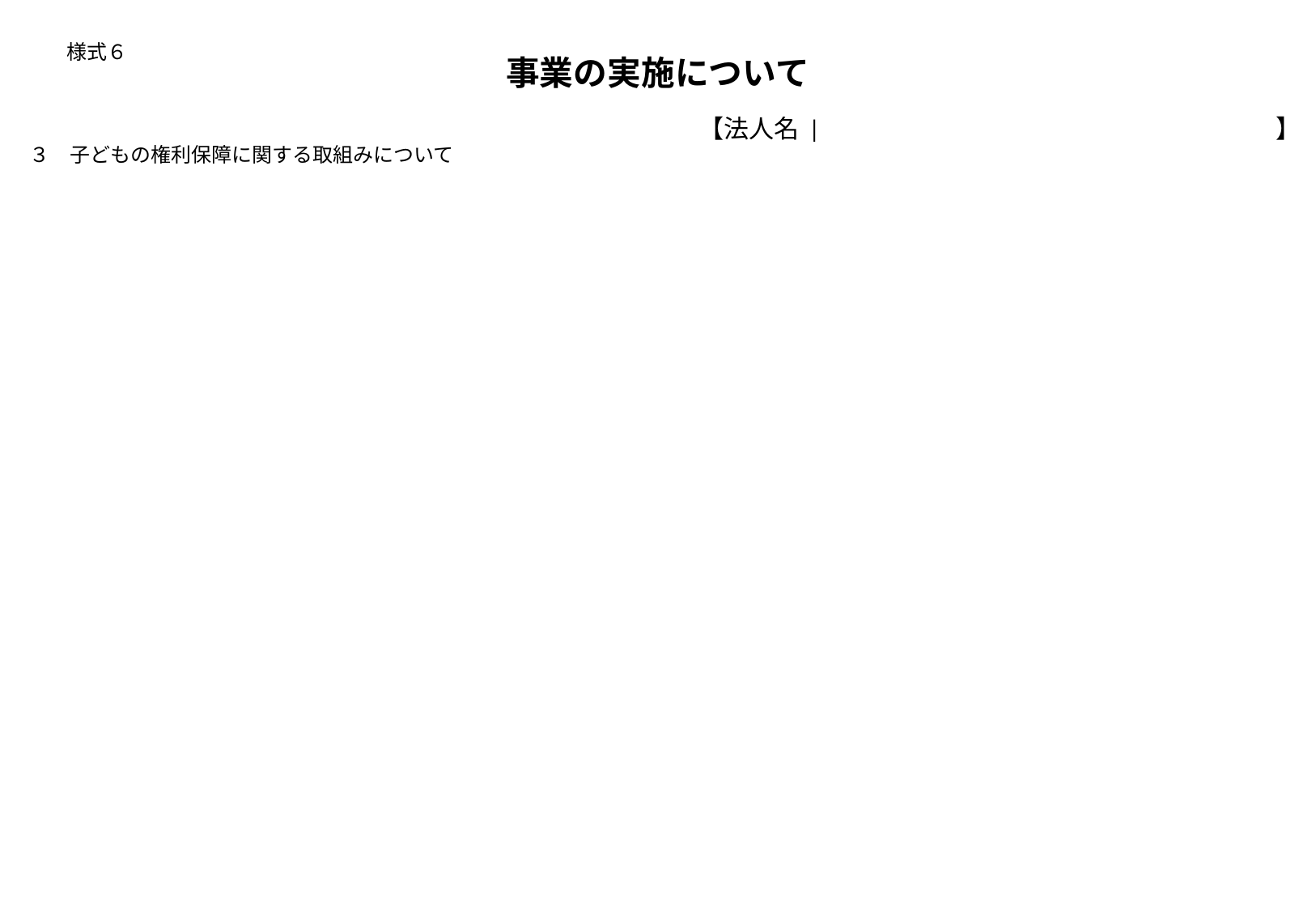

# 様式６
事業の実施について
【法人名 |　　　　　　　　　　　　　　　　　　】
３　子どもの権利保障に関する取組みについて